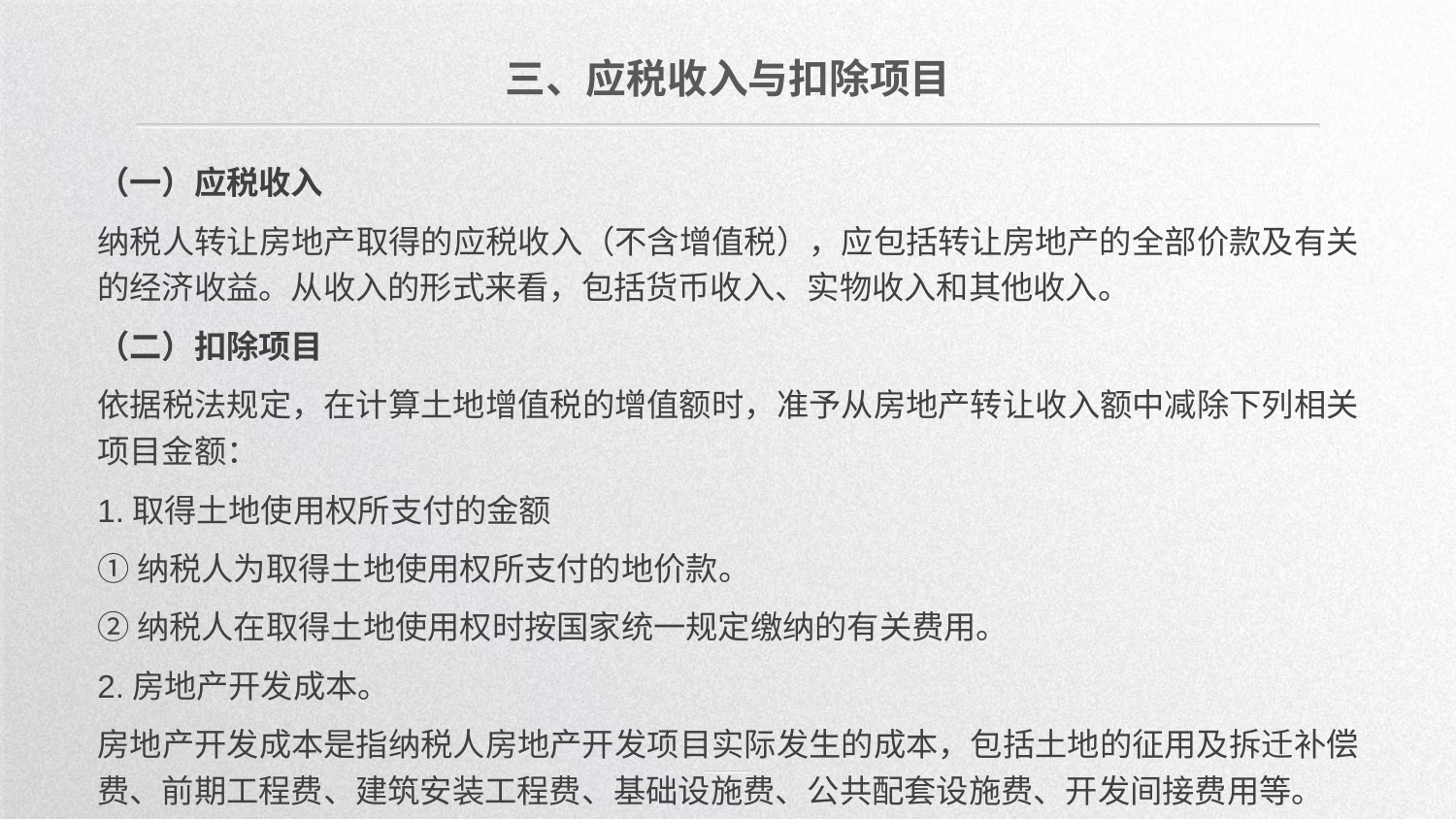

三、应税收入与扣除项目
（一）应税收入
纳税人转让房地产取得的应税收入（不含增值税），应包括转让房地产的全部价款及有关的经济收益。从收入的形式来看，包括货币收入、实物收入和其他收入。
（二）扣除项目
依据税法规定，在计算土地增值税的增值额时，准予从房地产转让收入额中减除下列相关项目金额：
1.取得土地使用权所支付的金额
①纳税人为取得土地使用权所支付的地价款。
②纳税人在取得土地使用权时按国家统一规定缴纳的有关费用。
2.房地产开发成本。
房地产开发成本是指纳税人房地产开发项目实际发生的成本，包括土地的征用及拆迁补偿费、前期工程费、建筑安装工程费、基础设施费、公共配套设施费、开发间接费用等。